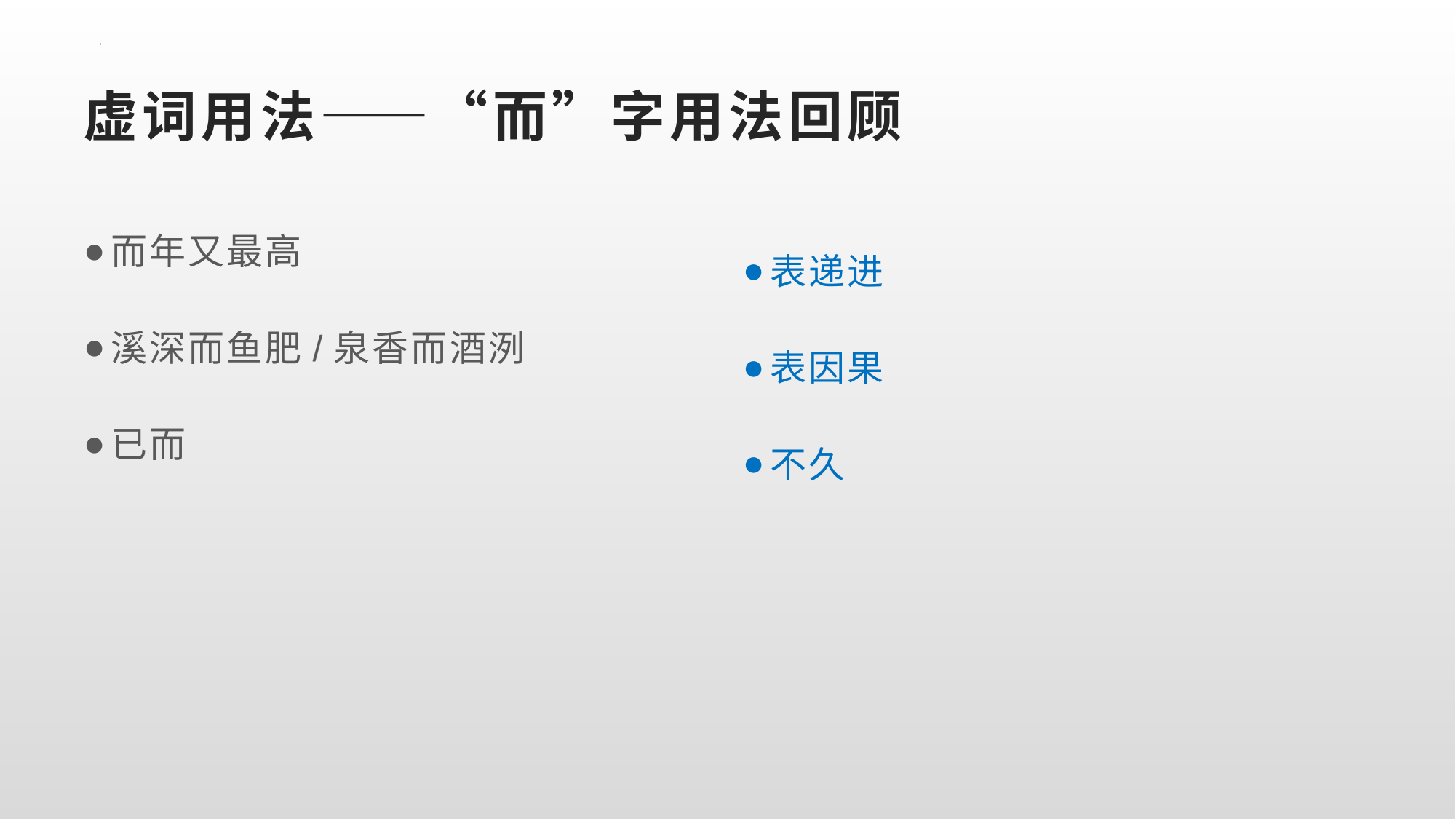

# 虚词用法——“而”字用法回顾
而年又最高
溪深而鱼肥/泉香而酒洌
已而
表递进
表因果
不久